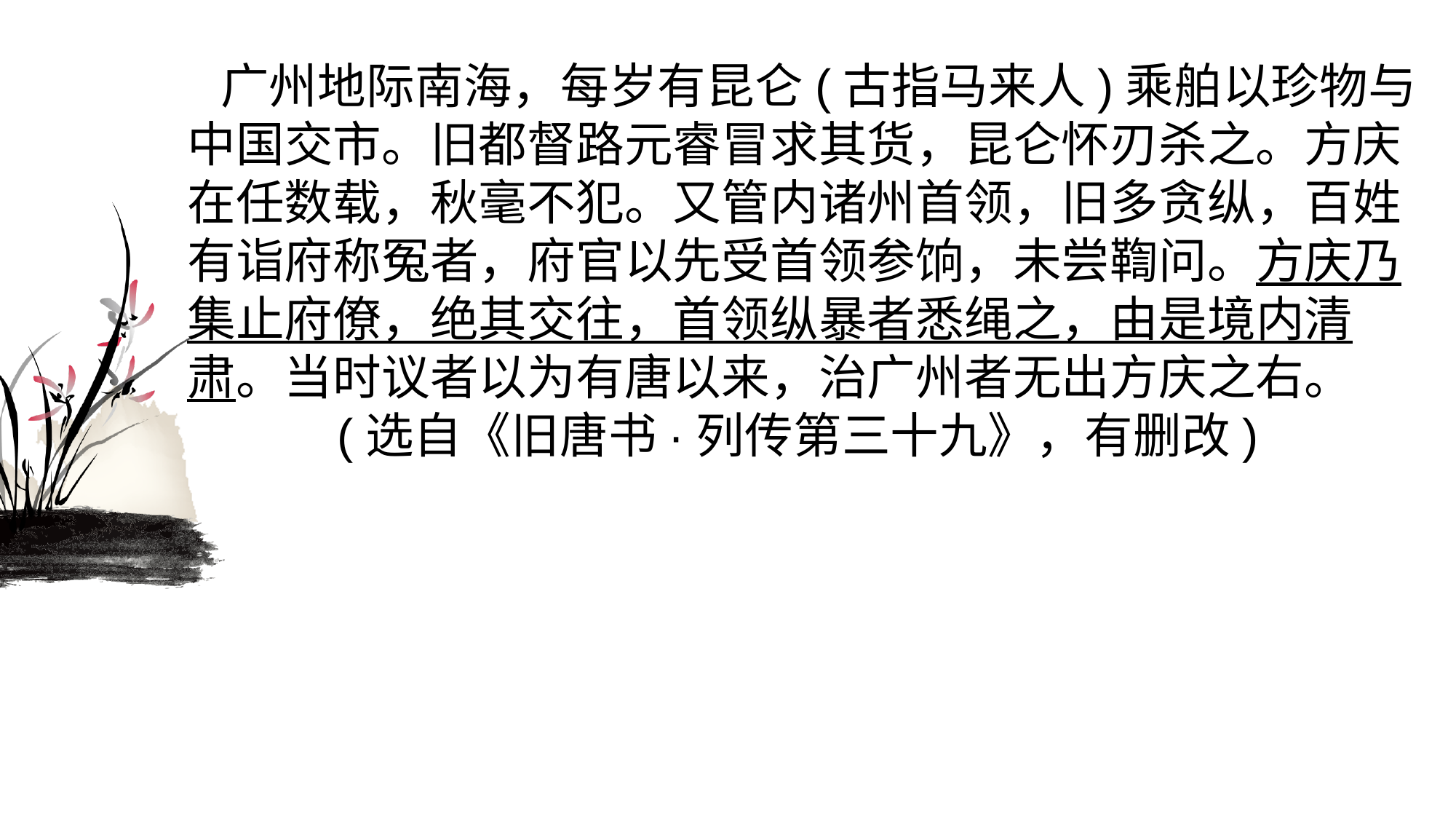

广州地际南海，每岁有昆仑(古指马来人)乘舶以珍物与中国交市。旧都督路元睿冒求其货，昆仑怀刃杀之。方庆在任数载，秋毫不犯。又管内诸州首领，旧多贪纵，百姓有诣府称冤者，府官以先受首领参饷，未尝鞫问。方庆乃集止府僚，绝其交往，首领纵暴者悉绳之，由是境内清肃。当时议者以为有唐以来，治广州者无出方庆之右。        (选自《旧唐书·列传第三十九》，有删改)